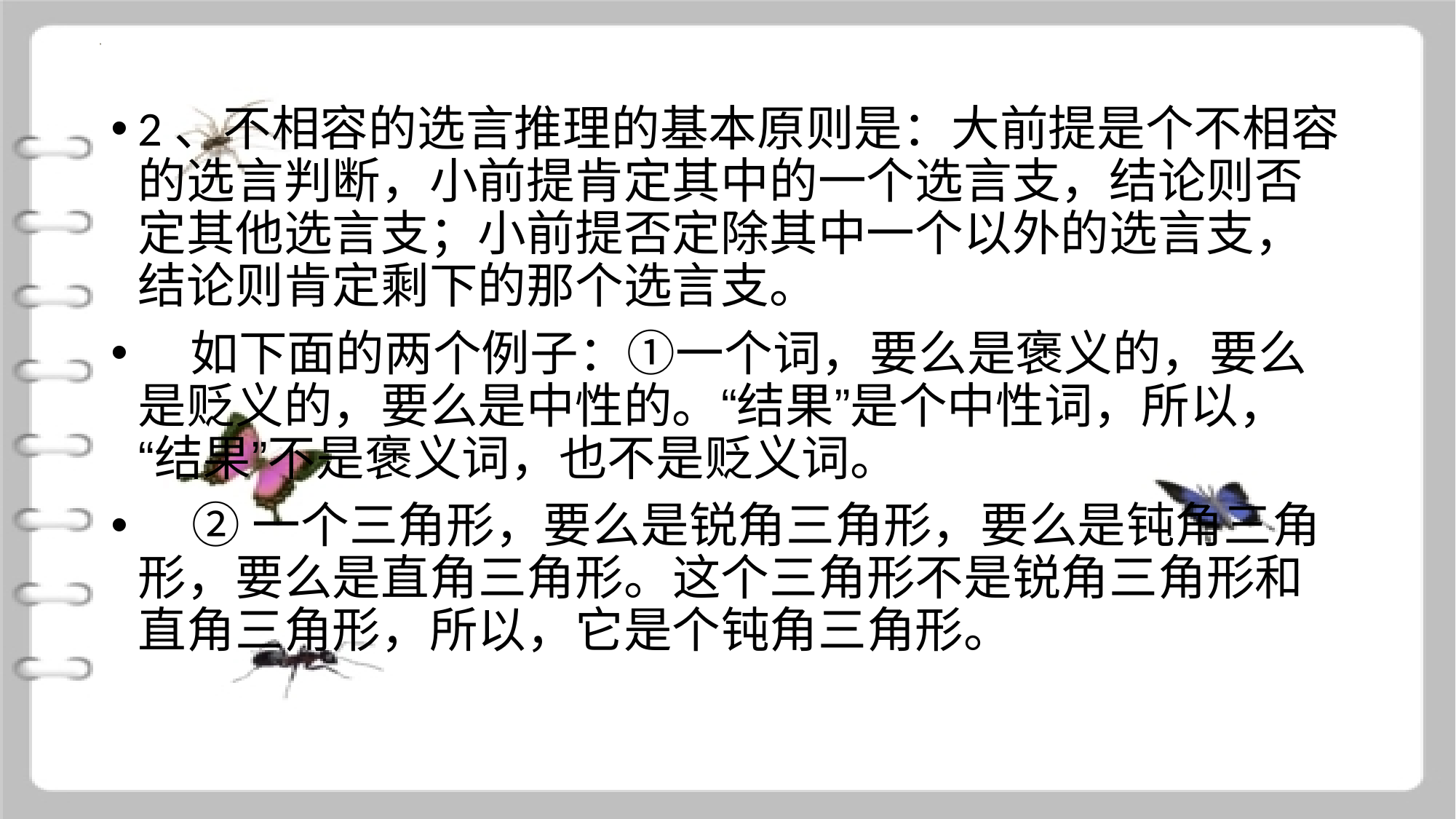

2、不相容的选言推理的基本原则是：大前提是个不相容的选言判断，小前提肯定其中的一个选言支，结论则否定其他选言支；小前提否定除其中一个以外的选言支，结论则肯定剩下的那个选言支。
   如下面的两个例子：①一个词，要么是褒义的，要么是贬义的，要么是中性的。“结果”是个中性词，所以，“结果”不是褒义词，也不是贬义词。
    ②一个三角形，要么是锐角三角形，要么是钝角三角形，要么是直角三角形。这个三角形不是锐角三角形和直角三角形，所以，它是个钝角三角形。